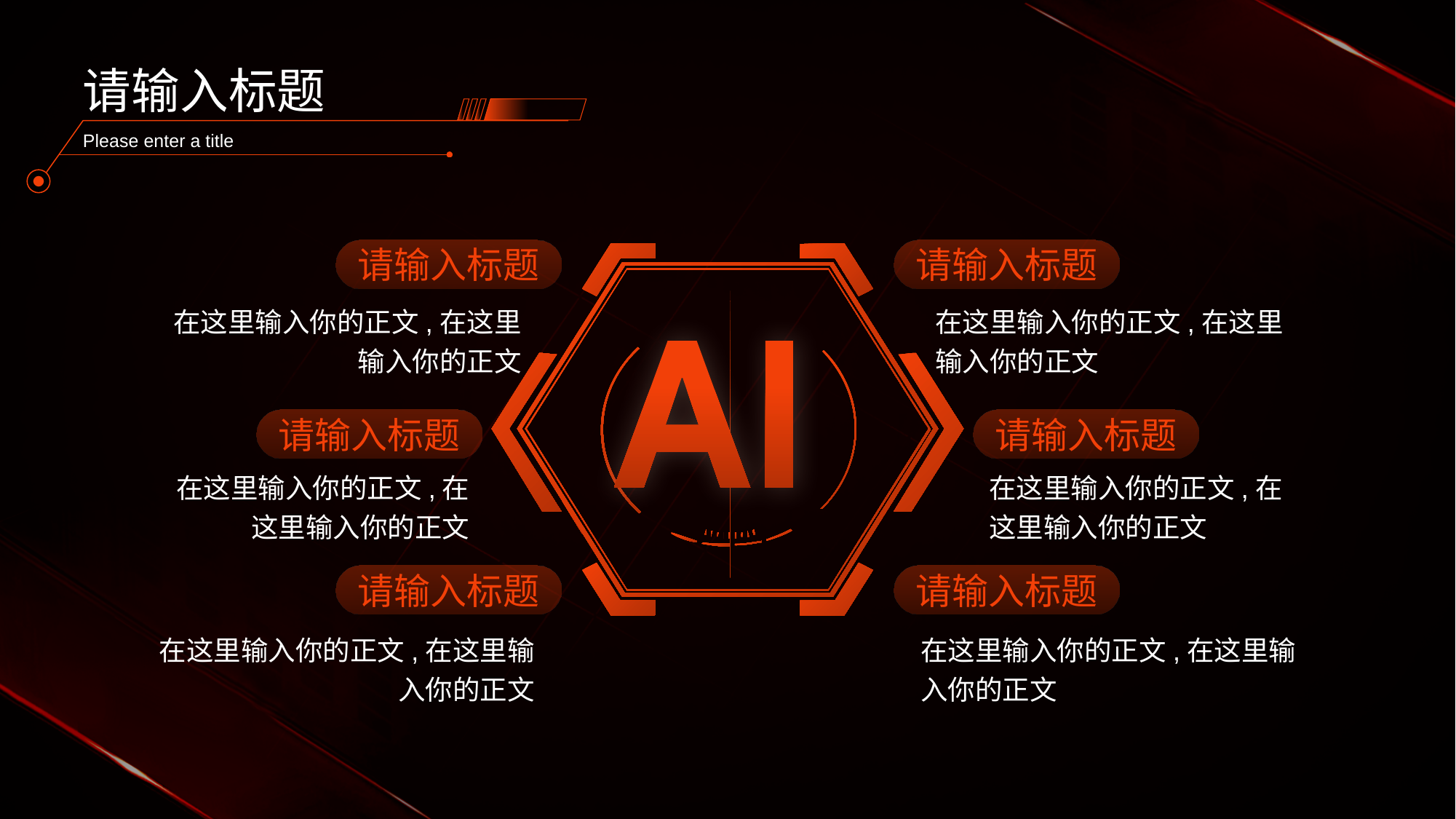

# 请输入标题
Please enter a title
请输入标题
请输入标题

在这里输入你的正文,在这里输入你的正文
在这里输入你的正文,在这里输入你的正文

请输入标题
请输入标题
在这里输入你的正文,在这里输入你的正文
在这里输入你的正文,在这里输入你的正文
请输入标题
请输入标题
在这里输入你的正文,在这里输入你的正文
在这里输入你的正文,在这里输入你的正文